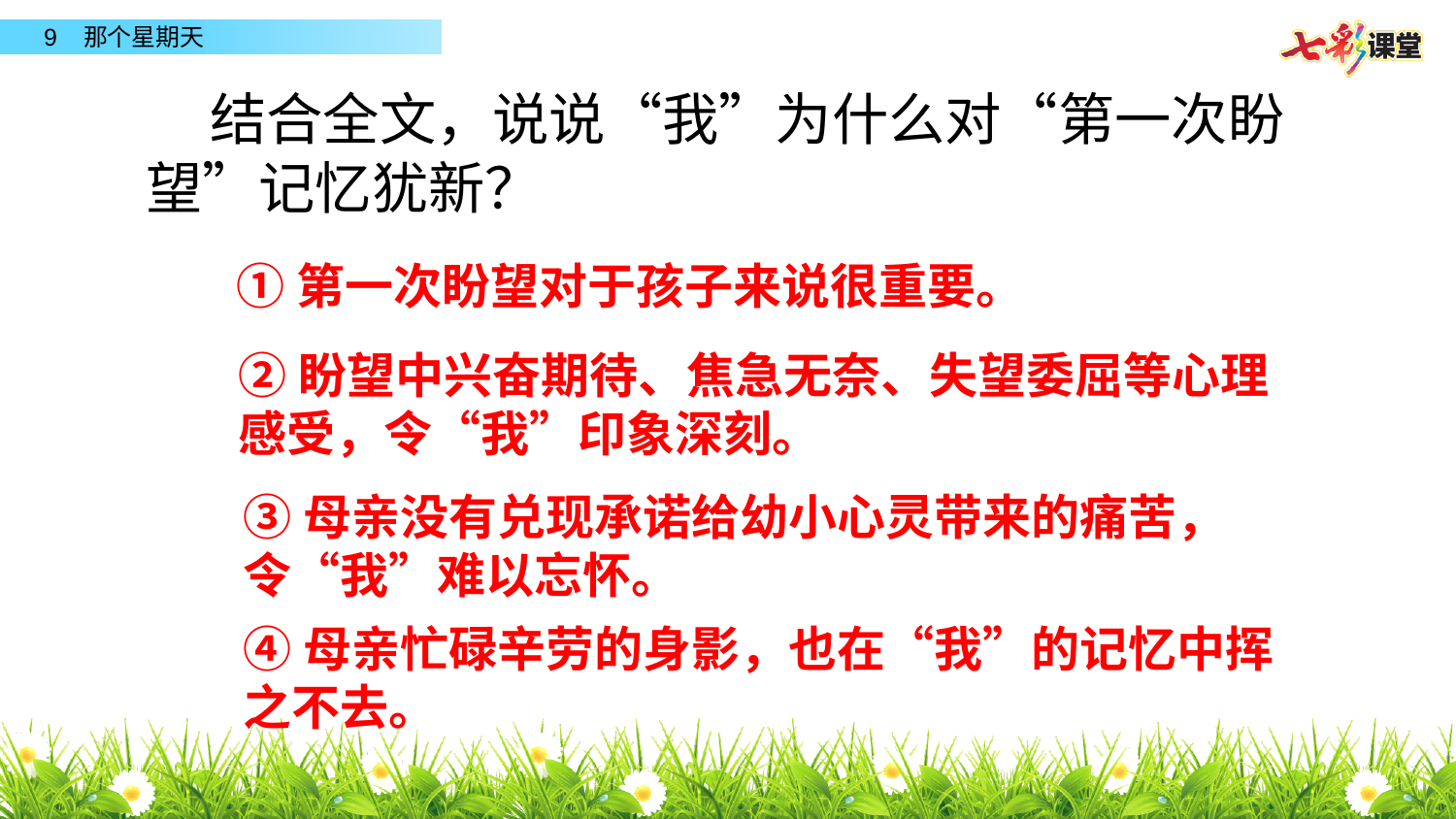

结合全文，说说“我”为什么对“第一次盼望”记忆犹新？
①第一次盼望对于孩子来说很重要。
②盼望中兴奋期待、焦急无奈、失望委屈等心理感受，令“我”印象深刻。
③母亲没有兑现承诺给幼小心灵带来的痛苦，令“我”难以忘怀。
④母亲忙碌辛劳的身影，也在“我”的记忆中挥之不去。